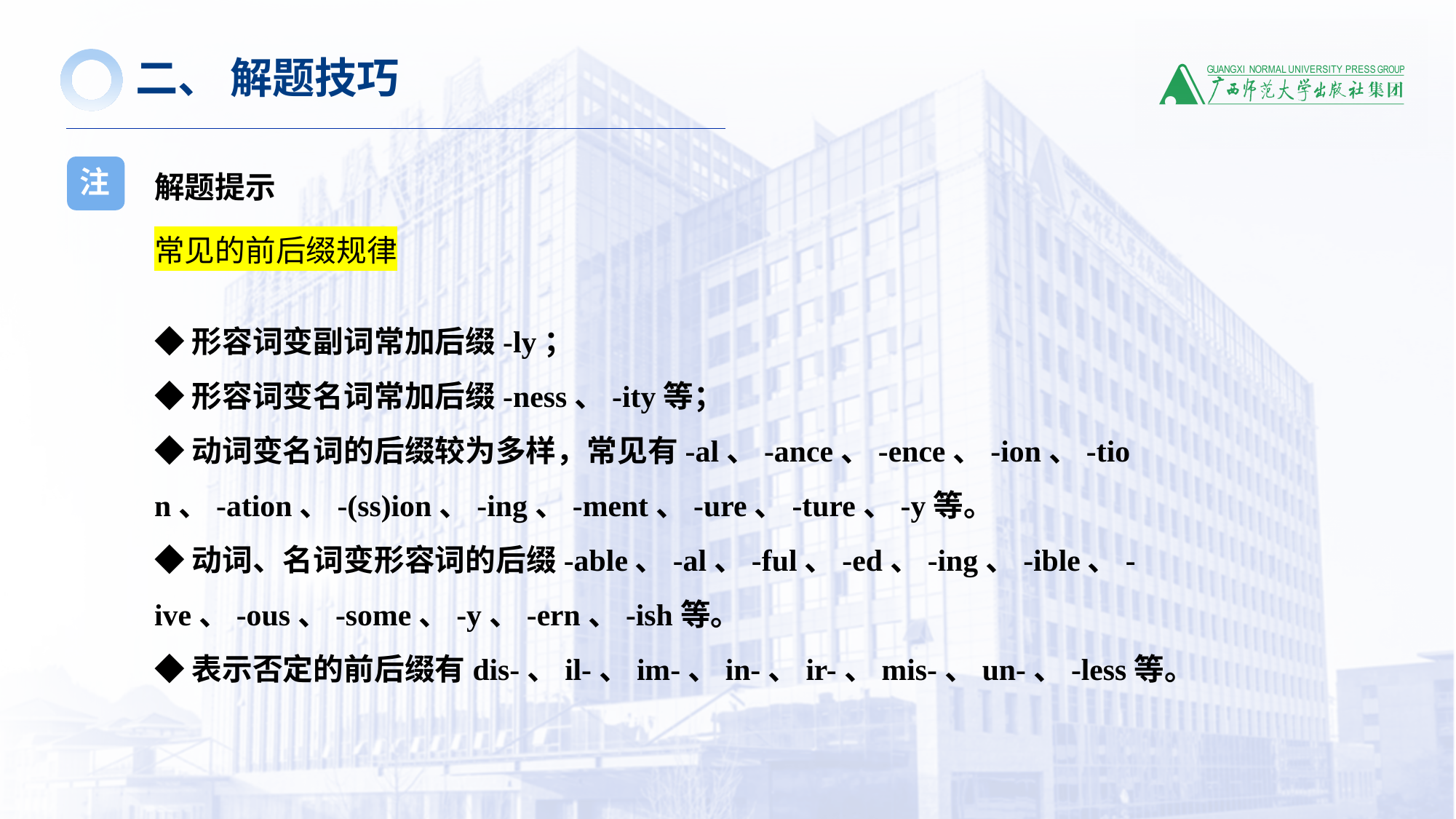

二、 解题技巧

解题提示
注

常见的前后缀规律

◆形容词变副词常加后缀-ly；
◆形容词变名词常加后缀-ness、-ity等；
◆动词变名词的后缀较为多样，常见有-al、-ance、-ence、-ion、-tion、-ation、-(ss)ion、-ing、-ment、-ure、-ture、-y等。
◆动词、名词变形容词的后缀-able、-al、-ful、-ed、-ing、-ible、-ive、-ous、-some、-y、-ern、-ish等。
◆表示否定的前后缀有dis-、il-、im-、in-、ir-、mis-、un-、-less等。